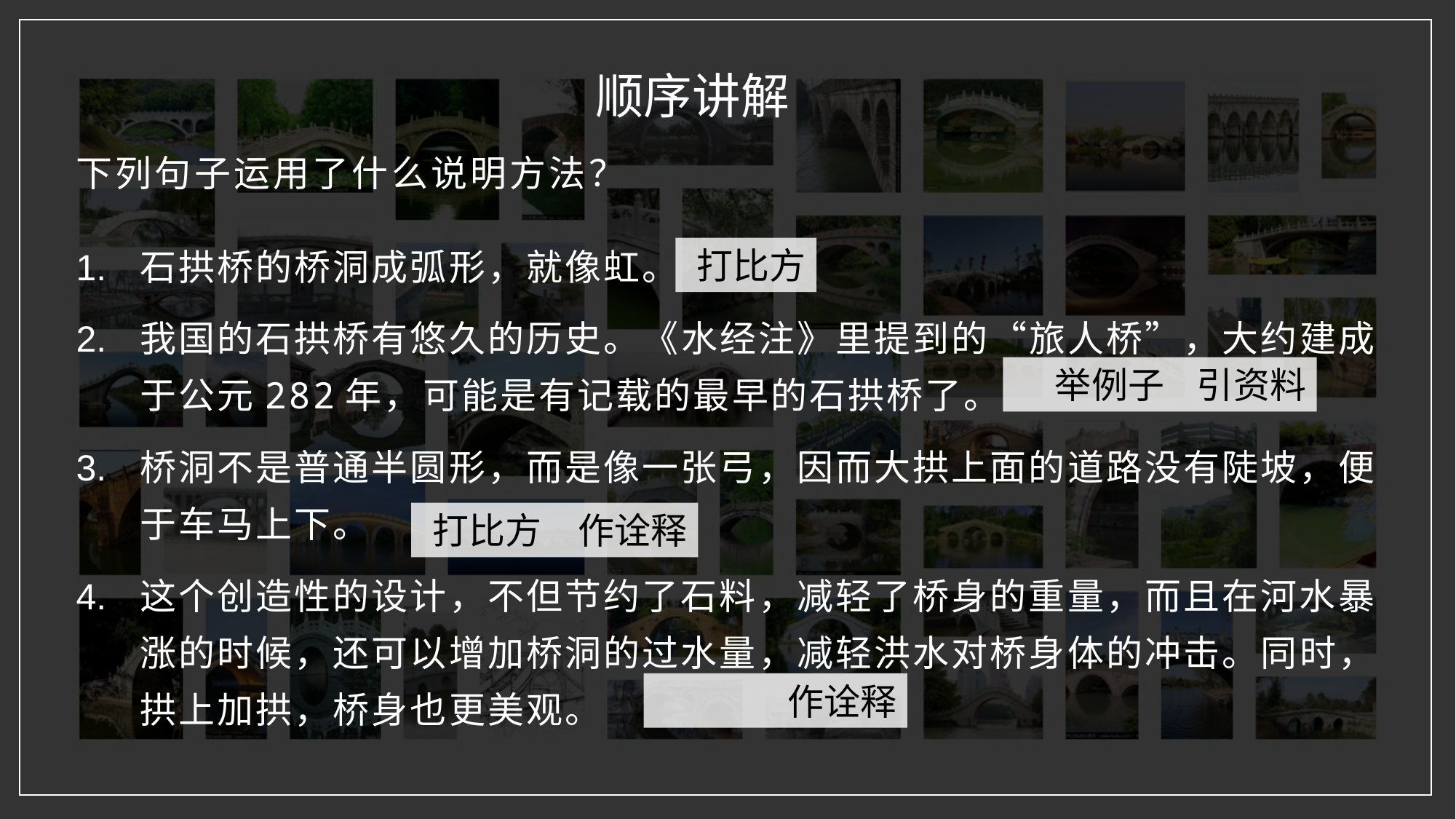

顺序讲解
# 下列句子运用了什么说明方法？
石拱桥的桥洞成弧形，就像虹。
我国的石拱桥有悠久的历史。《水经注》里提到的“旅人桥”，大约建成于公元282年，可能是有记载的最早的石拱桥了。
桥洞不是普通半圆形，而是像一张弓，因而大拱上面的道路没有陡坡，便于车马上下。
这个创造性的设计，不但节约了石料，减轻了桥身的重量，而且在河水暴涨的时候，还可以增加桥洞的过水量，减轻洪水对桥身体的冲击。同时，拱上加拱，桥身也更美观。
打比方
举例子    引资料
打比方　作诠释
作诠释